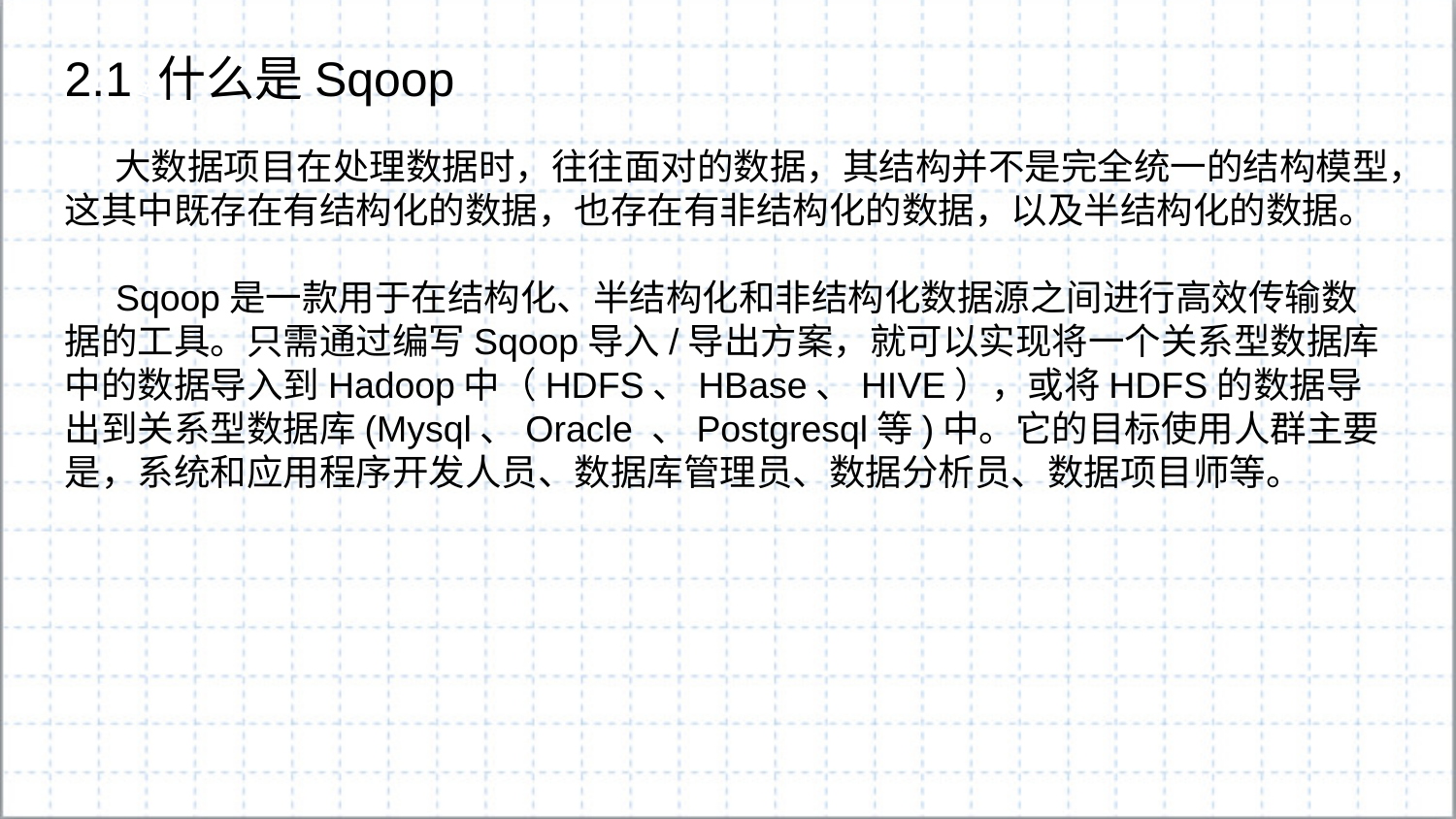

2.1 什么是Sqoop
     大数据项目在处理数据时，往往面对的数据，其结构并不是完全统一的结构模型，这其中既存在有结构化的数据，也存在有非结构化的数据，以及半结构化的数据。

     Sqoop是一款用于在结构化、半结构化和非结构化数据源之间进行高效传输数据的工具。只需通过编写Sqoop导入/导出方案，就可以实现将一个关系型数据库中的数据导入到Hadoop中（HDFS、HBase、HIVE），或将HDFS的数据导出到关系型数据库(Mysql、Oracle 、Postgresql等)中。它的目标使用人群主要是，系统和应用程序开发人员、数据库管理员、数据分析员、数据项目师等。